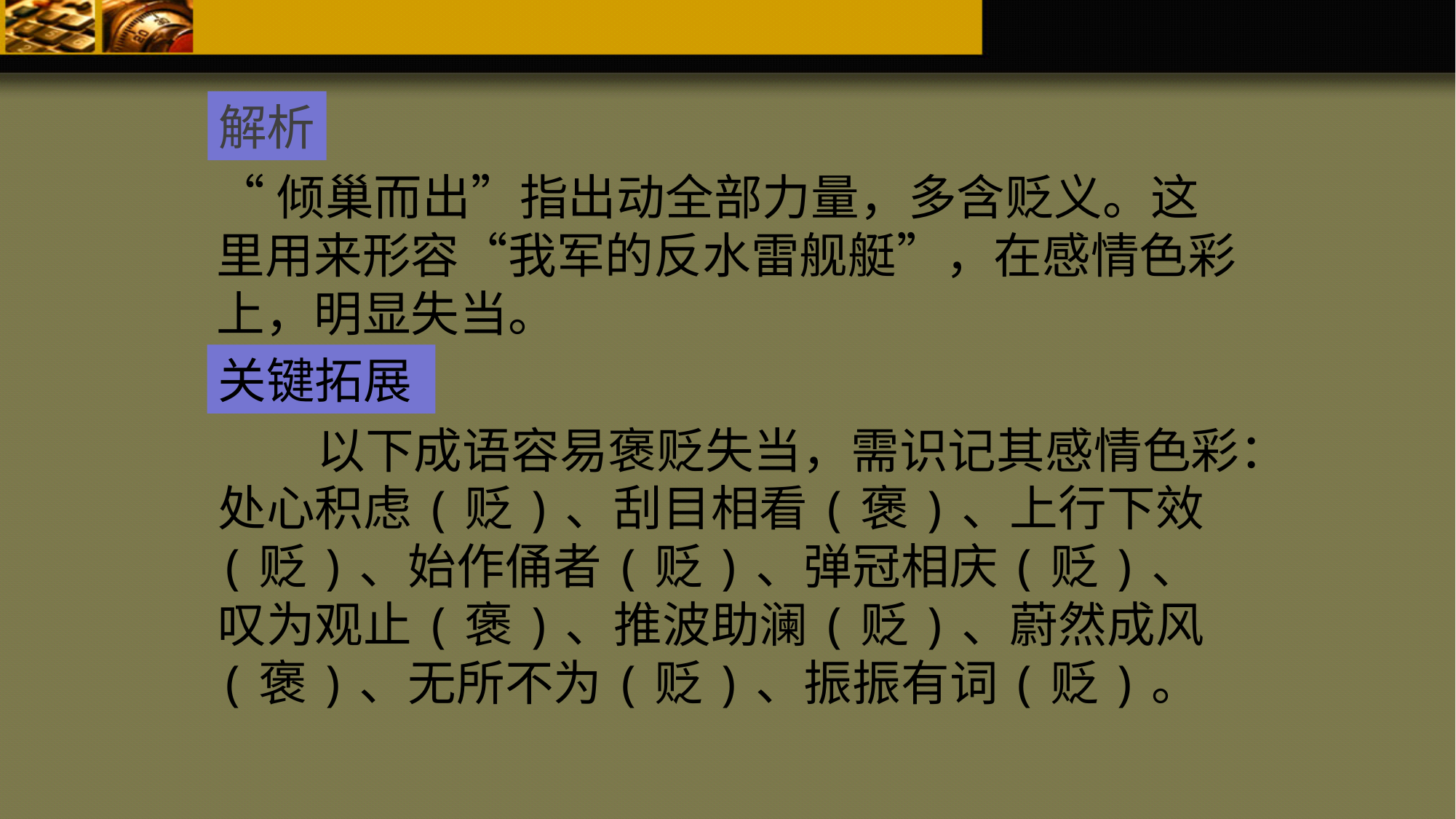

解析
“倾巢而出”指出动全部力量，多含贬义。这里用来形容“我军的反水雷舰艇”，在感情色彩上，明显失当。
关键拓展
        以下成语容易褒贬失当，需识记其感情色彩：处心积虑(贬)、刮目相看(褒)、上行下效(贬)、始作俑者(贬)、弹冠相庆(贬)、叹为观止(褒)、推波助澜(贬)、蔚然成风(褒)、无所不为(贬)、振振有词(贬)。